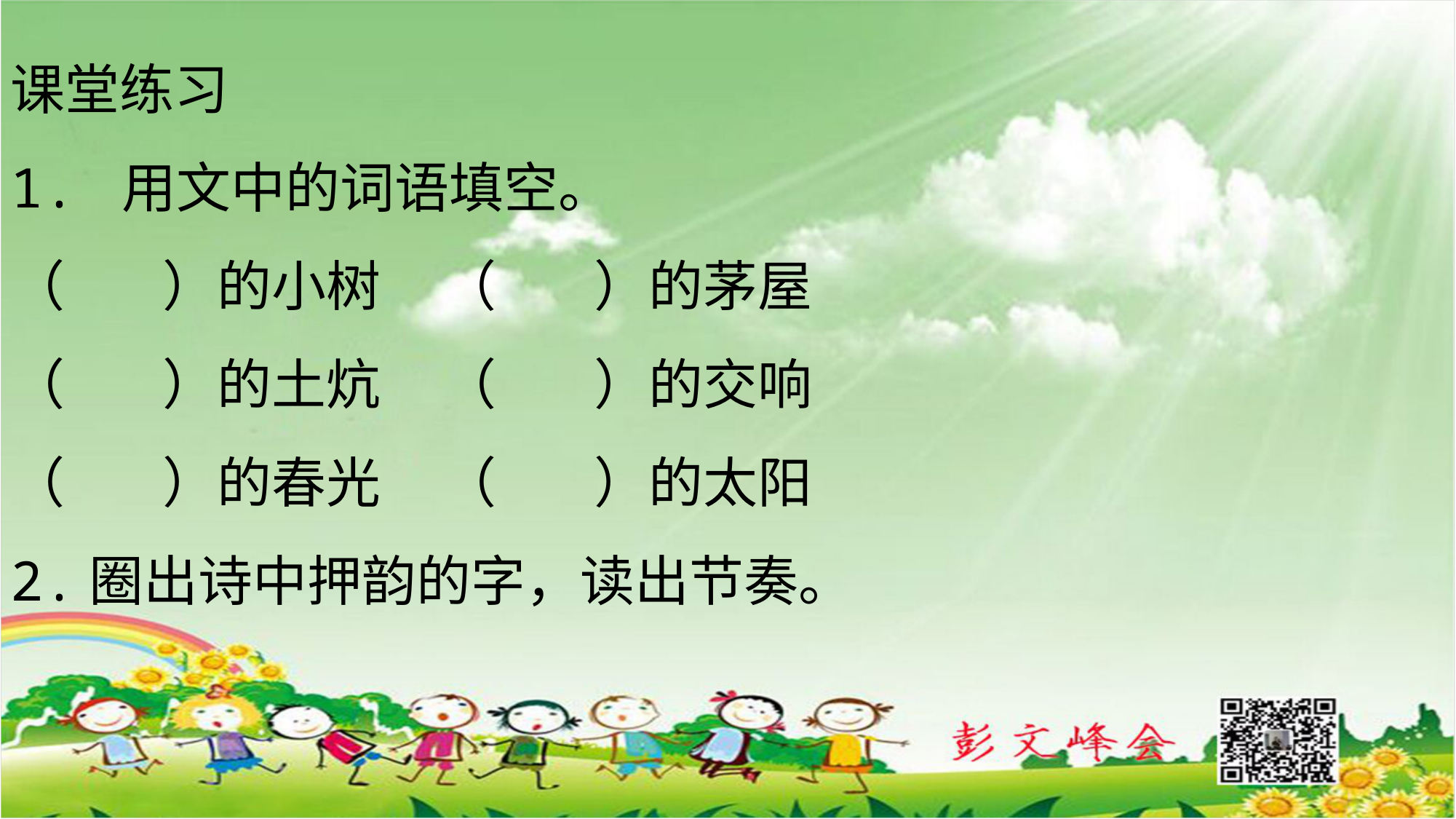

课堂练习
1. 用文中的词语填空。
（        ）的小树     （        ）的茅屋
（        ）的土炕     （        ）的交响
（        ）的春光     （        ）的太阳
2.圈出诗中押韵的字，读出节奏。